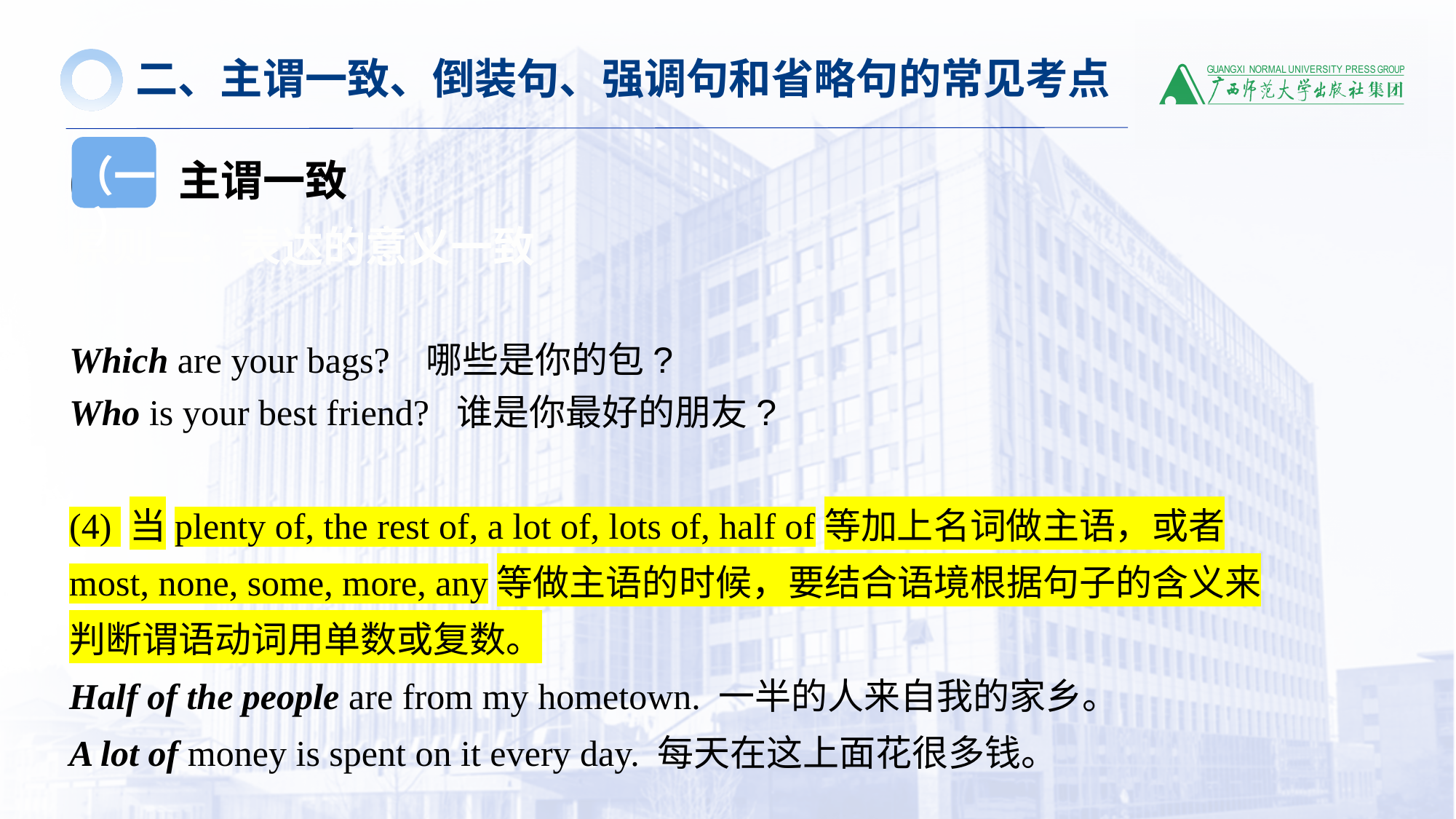

二、主谓一致、倒装句、强调句和省略句的常见考点

(一）主谓一致
原则二：表达的意义一致

Which are your bags?   哪些是你的包?
Who is your best friend?  谁是你最好的朋友?

(4) 当plenty of, the rest of, a lot of, lots of, half of等加上名词做主语，或者most, none, some, more, any等做主语的时候，要结合语境根据句子的含义来判断谓语动词用单数或复数。
Half of the people are from my hometown. 一半的人来自我的家乡。
A lot of money is spent on it every day. 每天在这上面花很多钱。

（一）